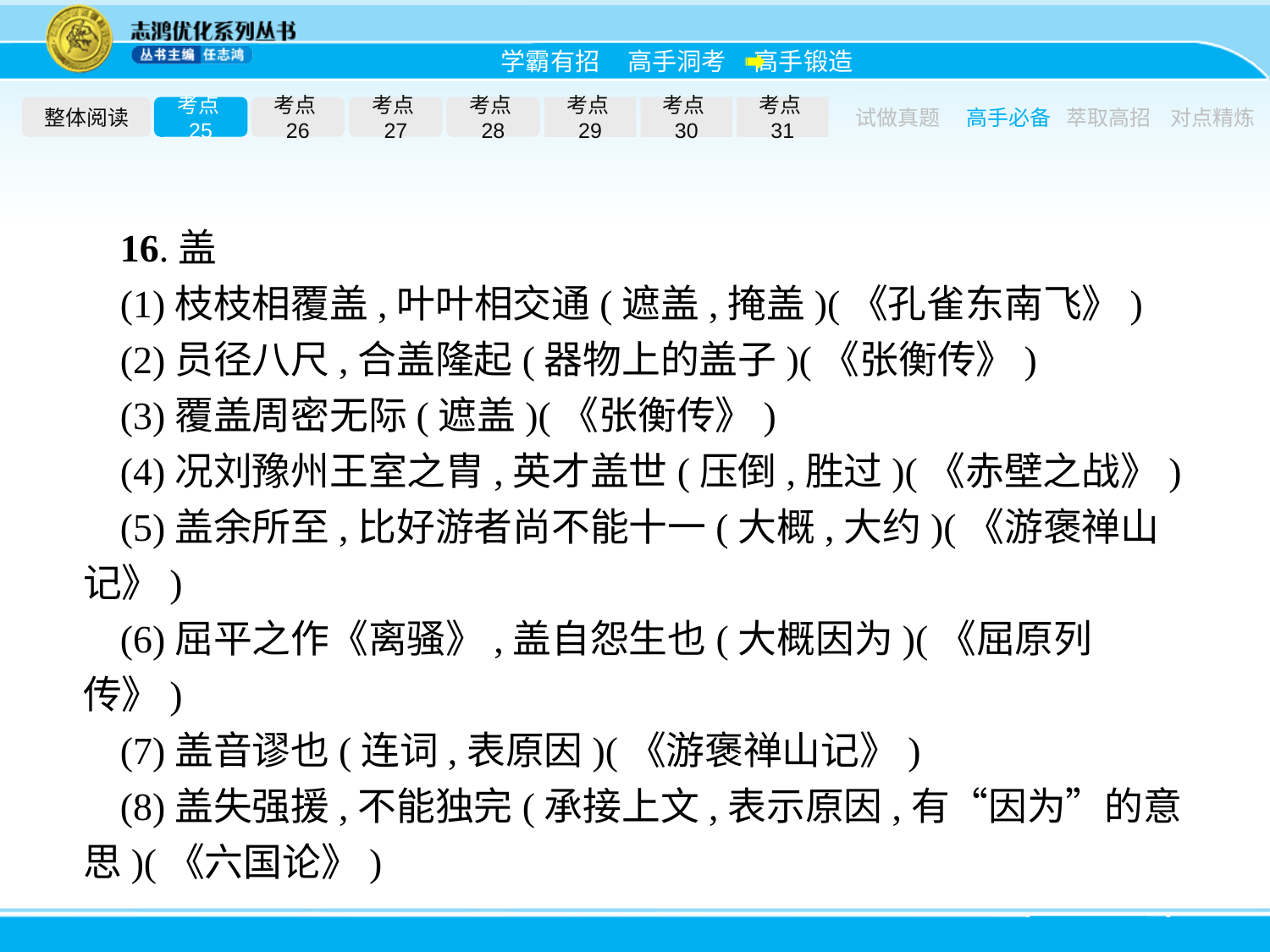

整体阅读
考点25
考点26
考点27
考点28
考点29
考点30
考点31
试做真题
高手必备
萃取高招
对点精炼
16.盖
(1)枝枝相覆盖,叶叶相交通(遮盖,掩盖)(《孔雀东南飞》)
(2)员径八尺,合盖隆起(器物上的盖子)(《张衡传》)
(3)覆盖周密无际(遮盖)(《张衡传》)
(4)况刘豫州王室之胄,英才盖世(压倒,胜过)(《赤壁之战》)
(5)盖余所至,比好游者尚不能十一(大概,大约)(《游褒禅山记》)
(6)屈平之作《离骚》,盖自怨生也(大概因为)(《屈原列传》)
(7)盖音谬也(连词,表原因)(《游褒禅山记》)
(8)盖失强援,不能独完(承接上文,表示原因,有“因为”的意思)(《六国论》)